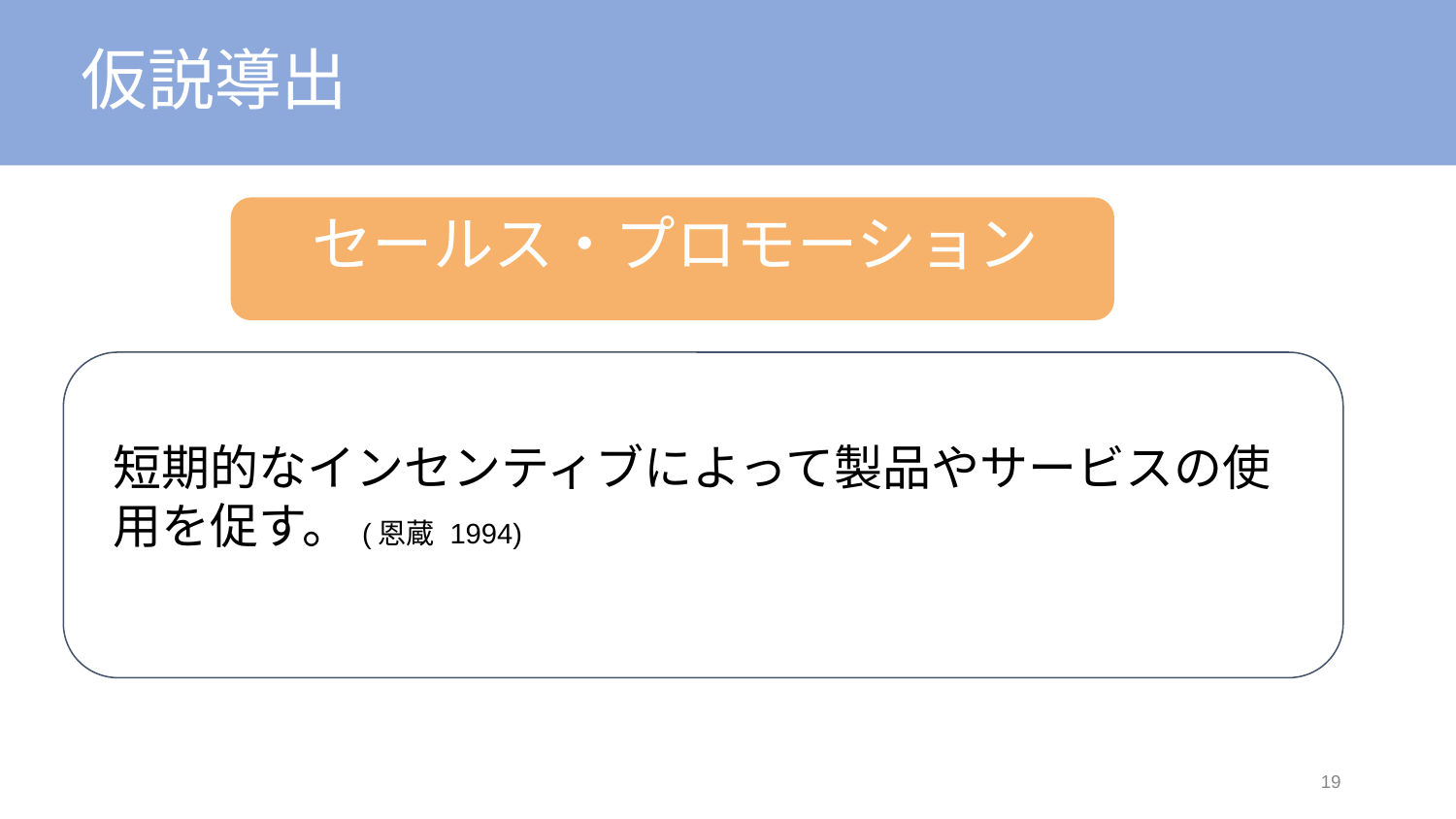

# 仮説導出
　セールス・プロモーション

　短期的なインセンティブによって製品やサービスの使　用を促す。(恩蔵 1994)

19